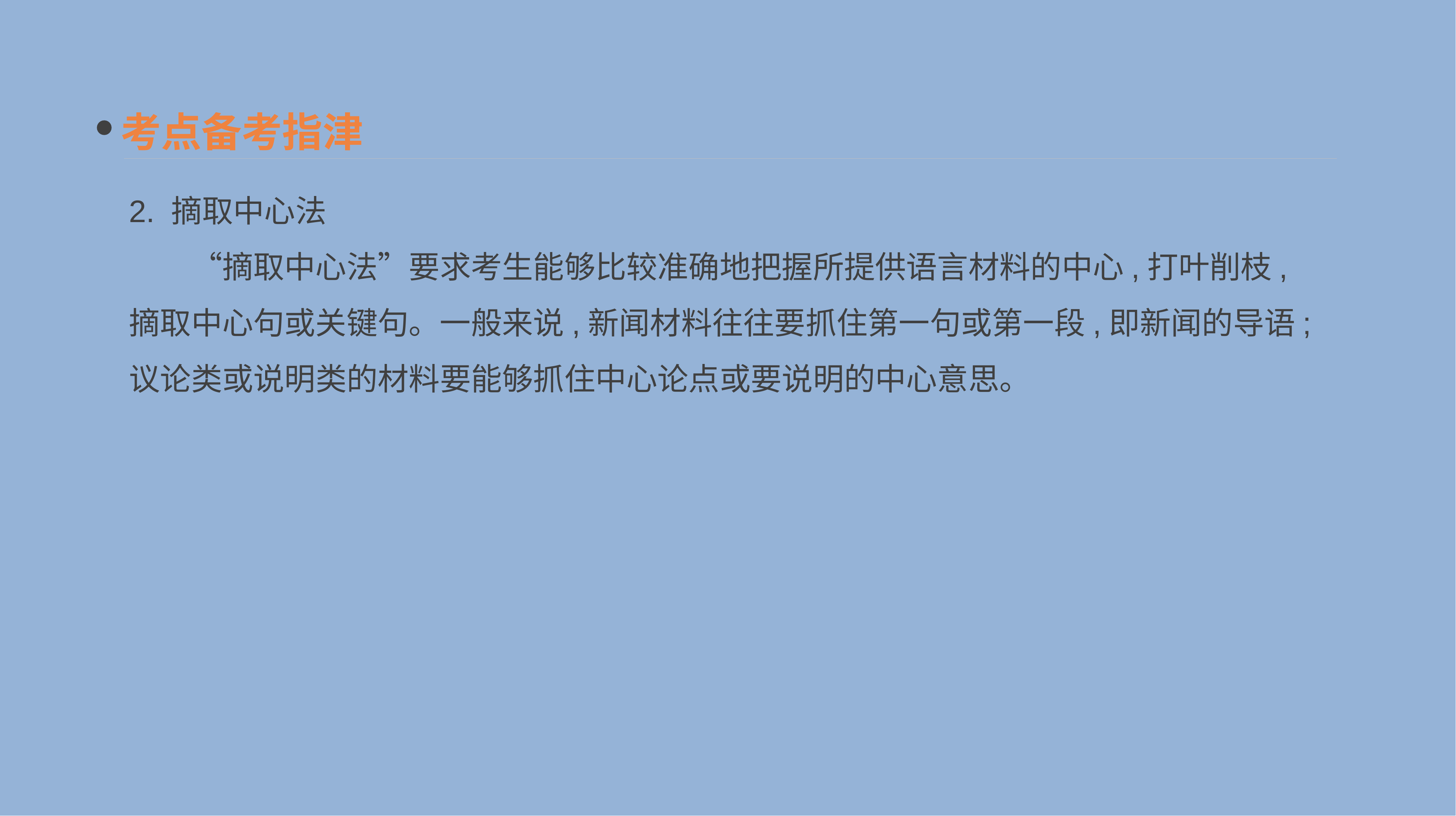

考点备考指津

2. 摘取中心法
　　“摘取中心法”要求考生能够比较准确地把握所提供语言材料的中心,打叶削枝,摘取中心句或关键句。一般来说,新闻材料往往要抓住第一句或第一段,即新闻的导语;议论类或说明类的材料要能够抓住中心论点或要说明的中心意思。